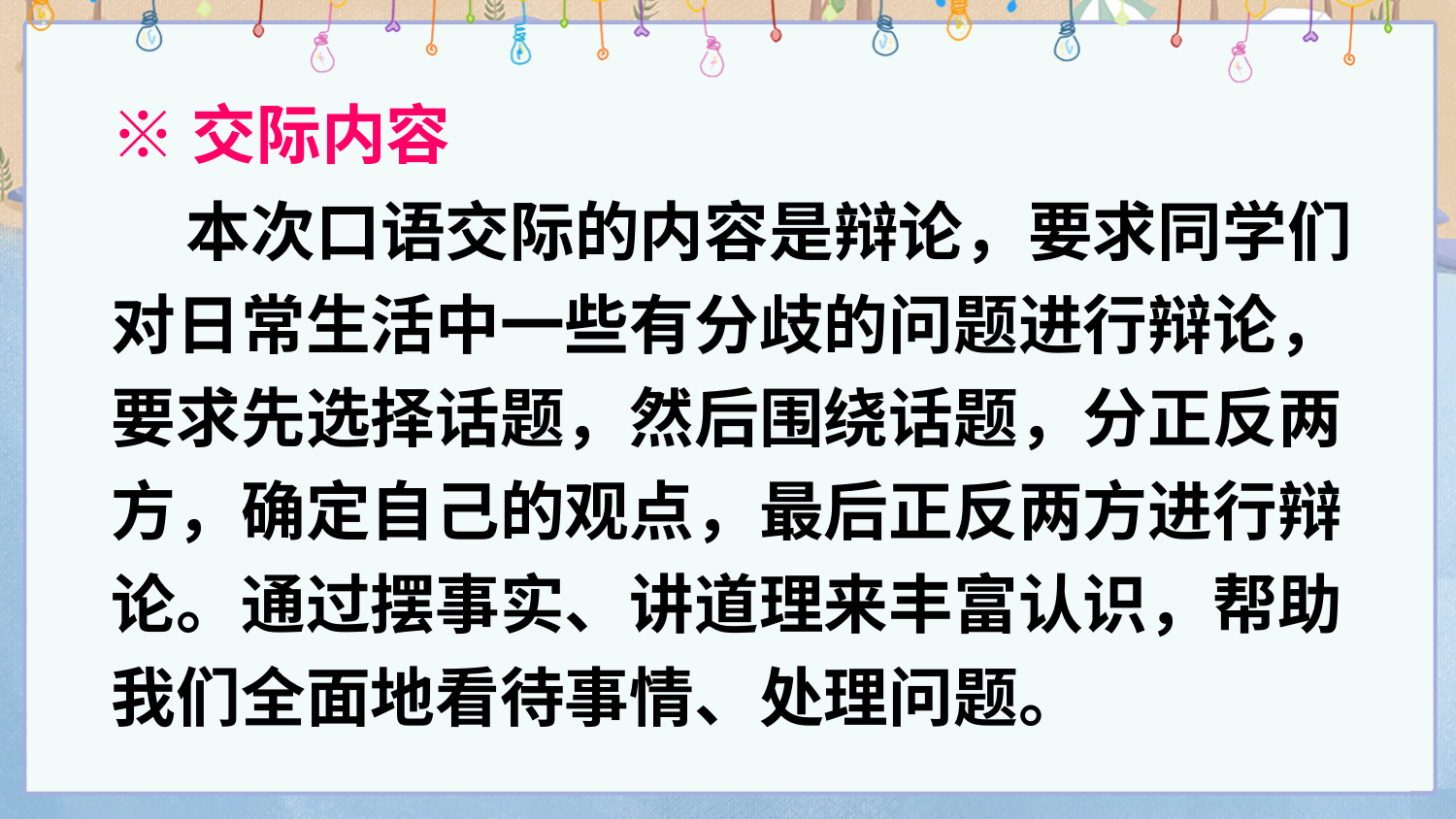

※交际内容
    本次口语交际的内容是辩论，要求同学们对日常生活中一些有分歧的问题进行辩论，要求先选择话题，然后围绕话题，分正反两方，确定自己的观点，最后正反两方进行辩论。通过摆事实、讲道理来丰富认识，帮助我们全面地看待事情、处理问题。